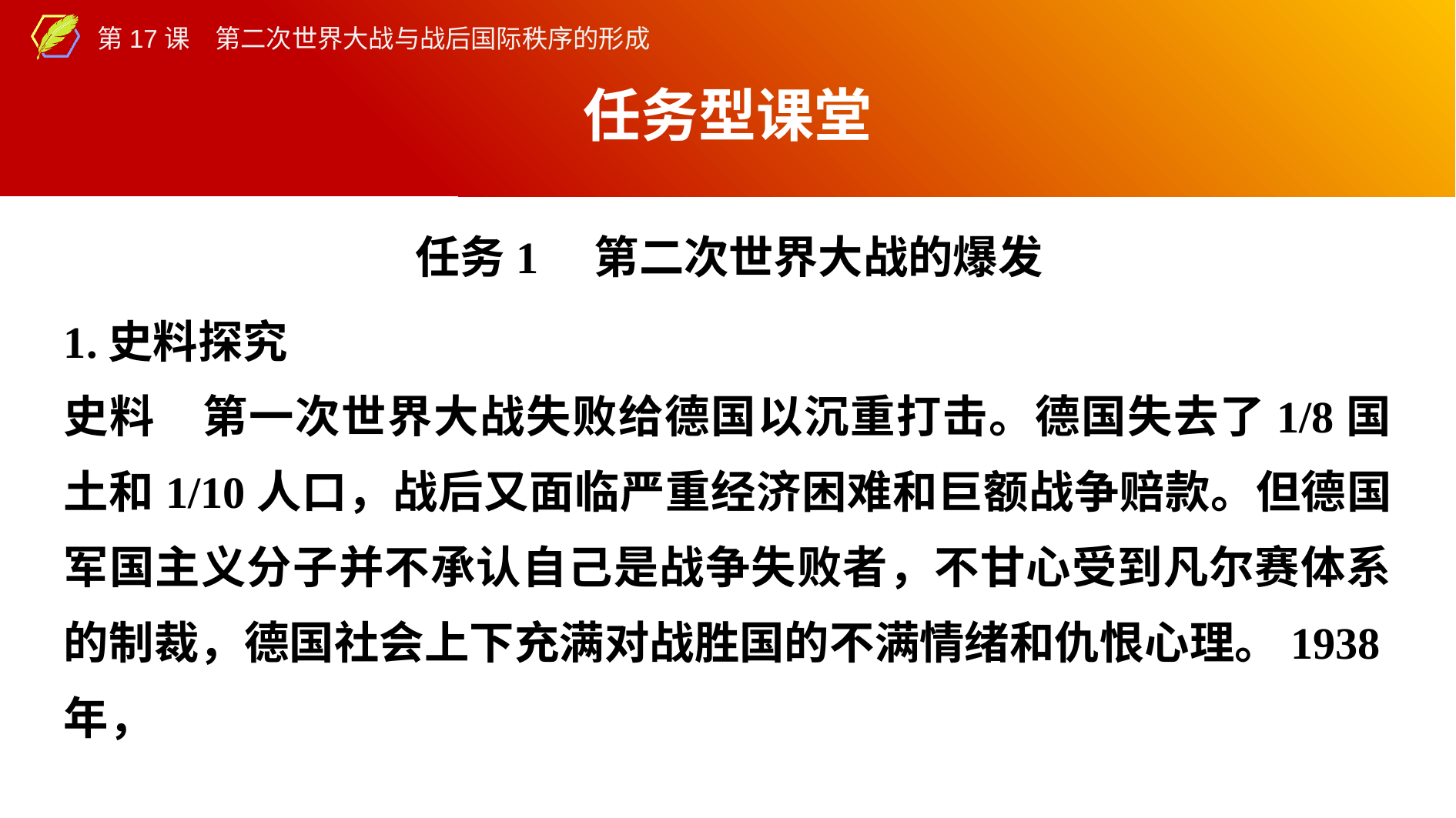

任务型课堂
任务1　第二次世界大战的爆发
1.史料探究
史料　第一次世界大战失败给德国以沉重打击。德国失去了1/8国土和1/10人口，战后又面临严重经济困难和巨额战争赔款。但德国军国主义分子并不承认自己是战争失败者，不甘心受到凡尔赛体系的制裁，德国社会上下充满对战胜国的不满情绪和仇恨心理。1938年，